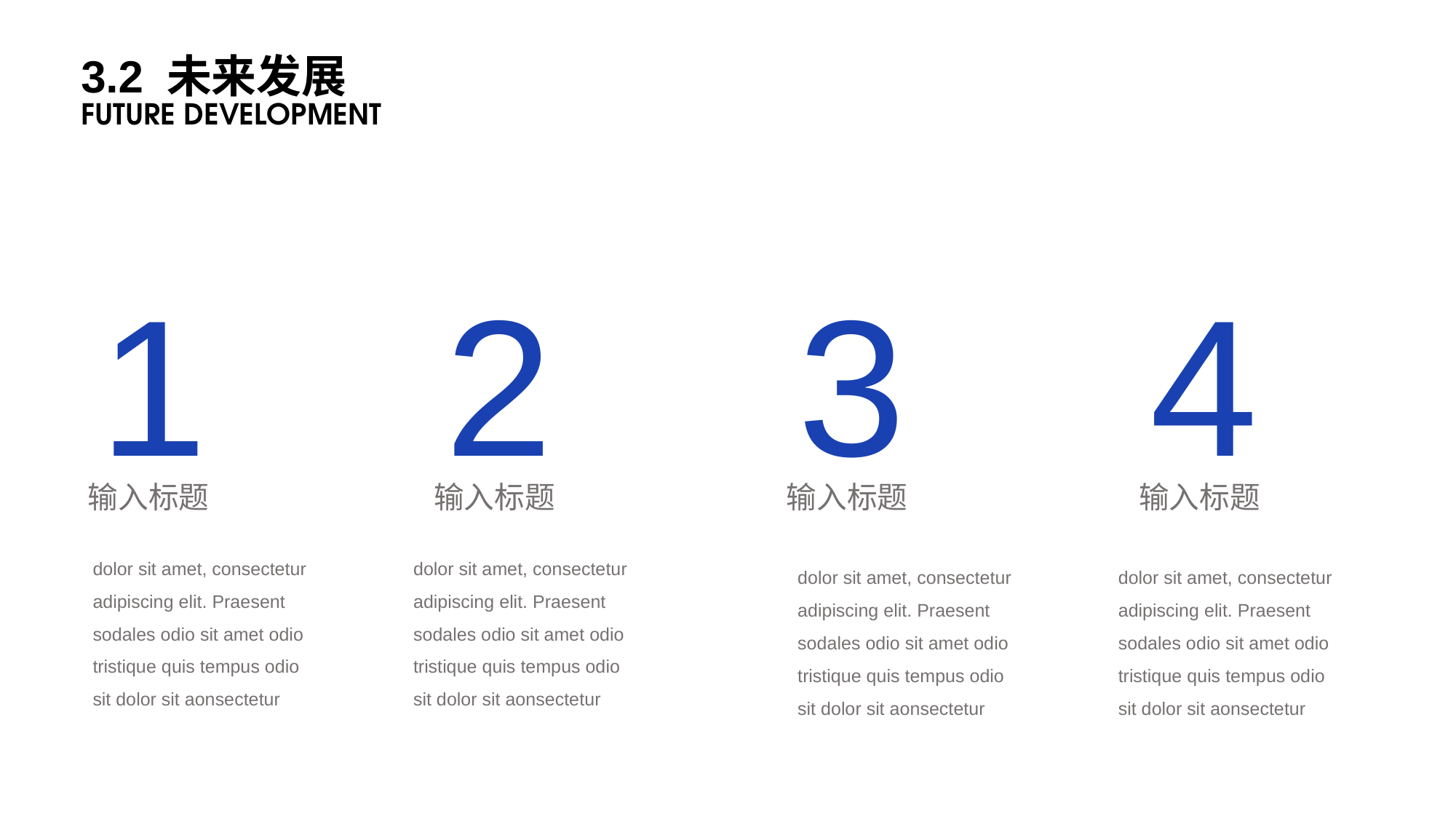

3.2 未来发展
FUTURE DEVELOPMENT
1
2
3
4
输入标题
输入标题
输入标题
输入标题
dolor sit amet, consectetur adipiscing elit. Praesent sodales odio sit amet odio tristique quis tempus odio sit dolor sit aonsectetur
dolor sit amet, consectetur adipiscing elit. Praesent sodales odio sit amet odio tristique quis tempus odio sit dolor sit aonsectetur
dolor sit amet, consectetur adipiscing elit. Praesent sodales odio sit amet odio tristique quis tempus odio sit dolor sit aonsectetur
dolor sit amet, consectetur adipiscing elit. Praesent sodales odio sit amet odio tristique quis tempus odio sit dolor sit aonsectetur